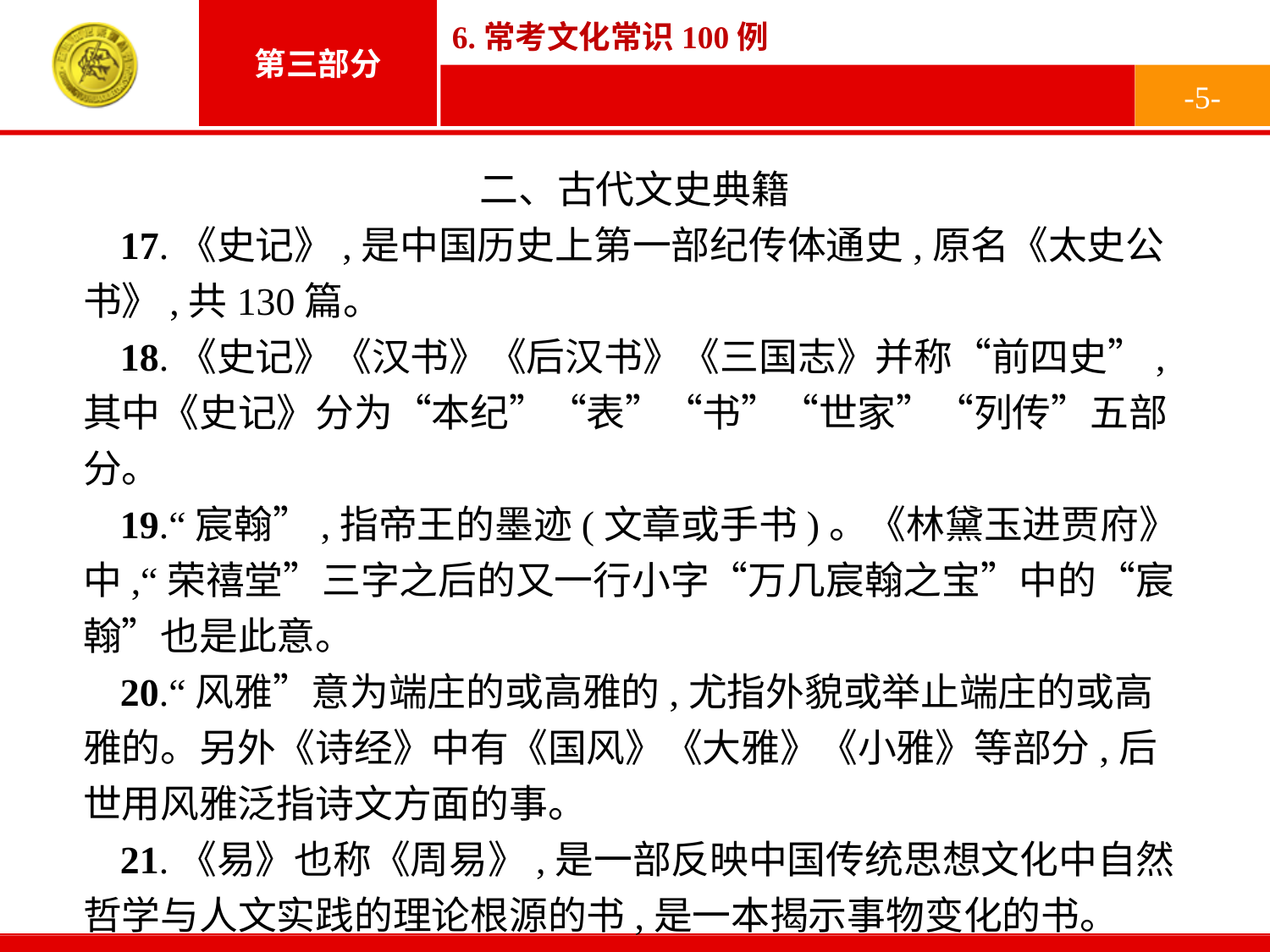

-5-
二、古代文史典籍
17.《史记》,是中国历史上第一部纪传体通史,原名《太史公书》,共130篇。
18.《史记》《汉书》《后汉书》《三国志》并称“前四史”,其中《史记》分为“本纪”“表”“书”“世家”“列传”五部分。
19.“宸翰”,指帝王的墨迹(文章或手书)。《林黛玉进贾府》中,“荣禧堂”三字之后的又一行小字“万几宸翰之宝”中的“宸翰”也是此意。
20.“风雅”意为端庄的或高雅的,尤指外貌或举止端庄的或高雅的。另外《诗经》中有《国风》《大雅》《小雅》等部分,后世用风雅泛指诗文方面的事。
21.《易》也称《周易》,是一部反映中国传统思想文化中自然哲学与人文实践的理论根源的书,是一本揭示事物变化的书。